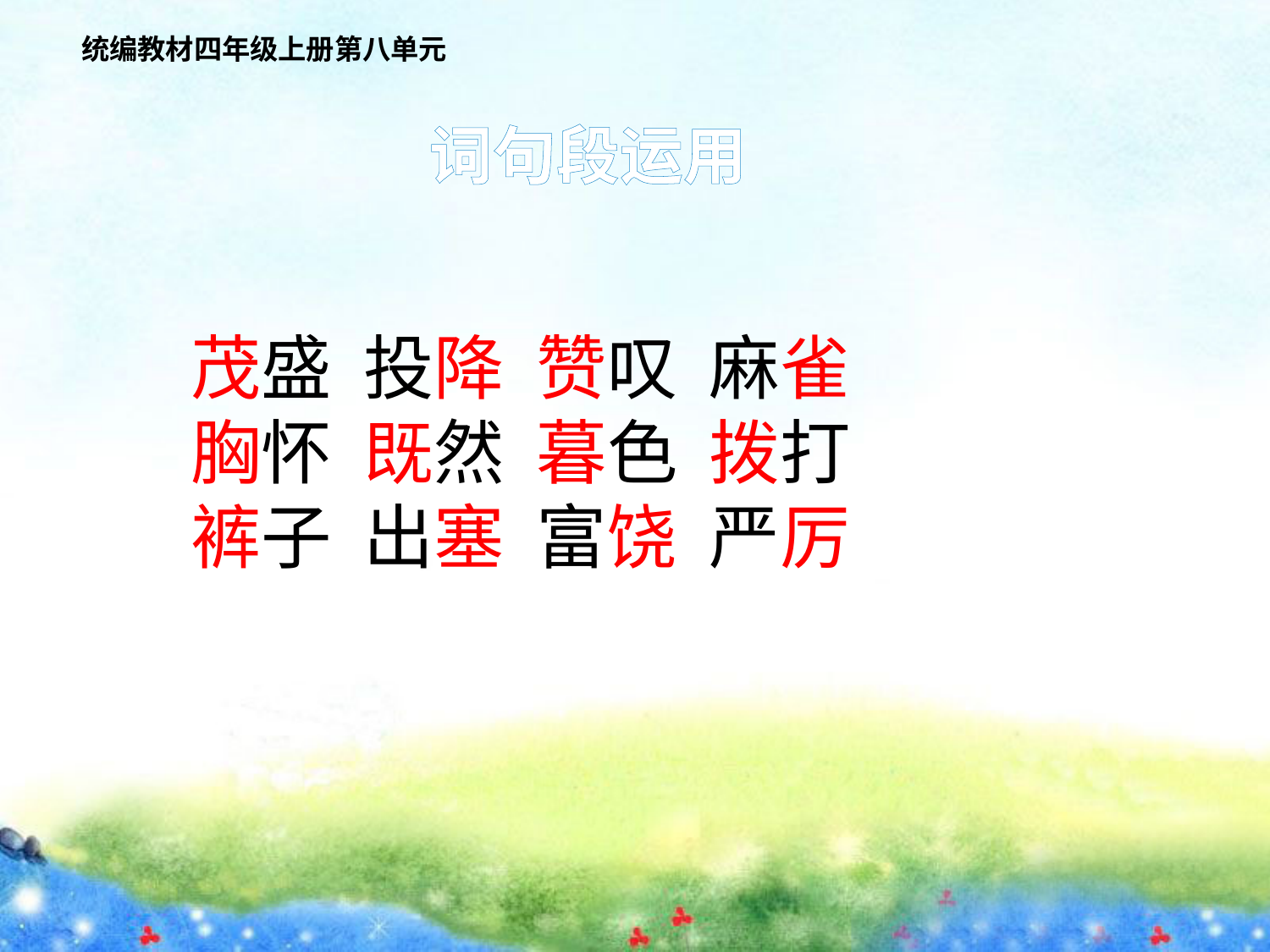

统编教材四年级上册第八单元
词句段运用
茂盛  投降  赞叹  麻雀
胸怀  既然  暮色  拨打
裤子  出塞  富饶  严厉